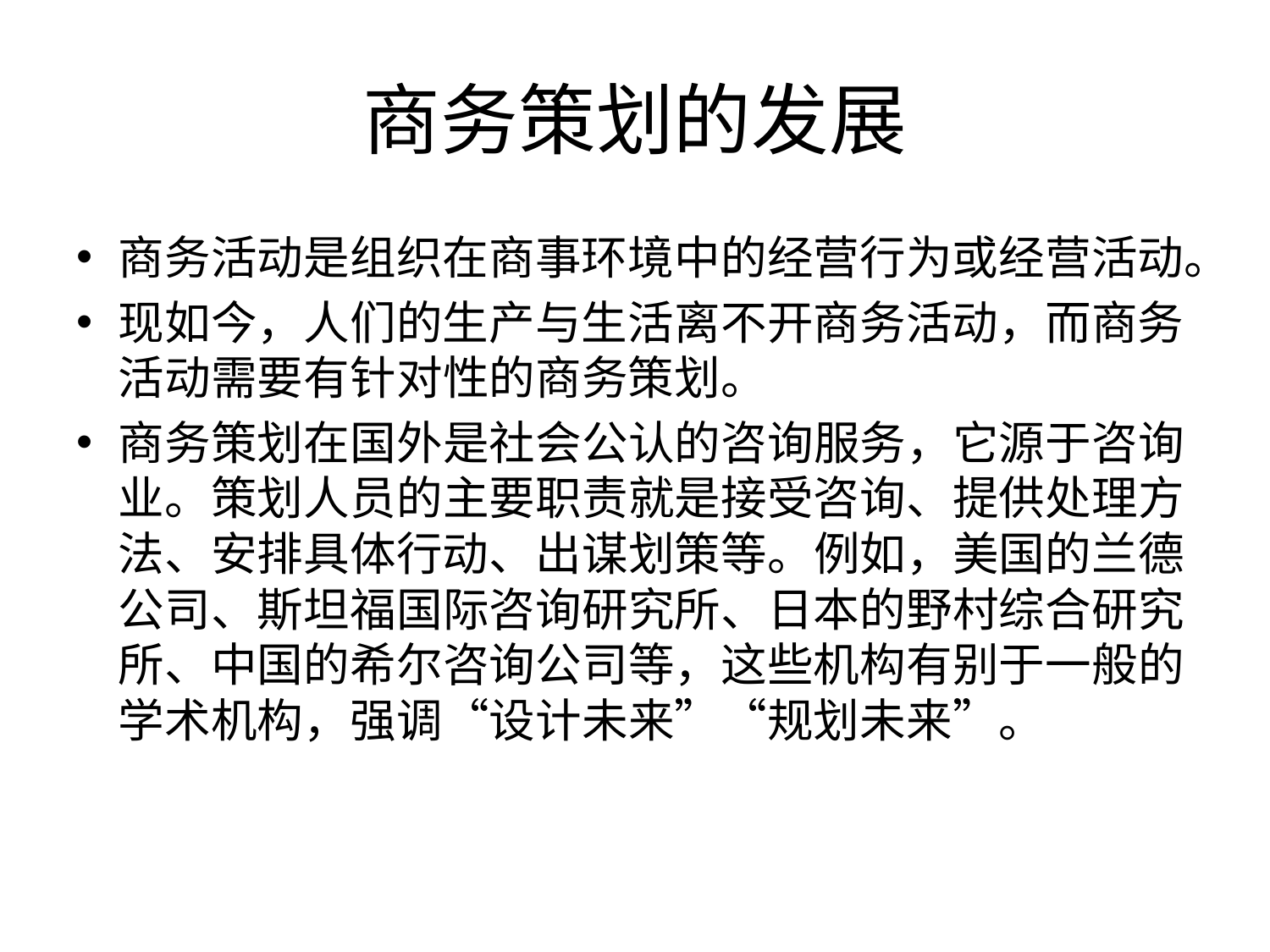

# 商务策划的发展
商务活动是组织在商事环境中的经营行为或经营活动。
现如今，人们的生产与生活离不开商务活动，而商务活动需要有针对性的商务策划。
商务策划在国外是社会公认的咨询服务，它源于咨询业。策划人员的主要职责就是接受咨询、提供处理方法、安排具体行动、出谋划策等。例如，美国的兰德公司、斯坦福国际咨询研究所、日本的野村综合研究所、中国的希尔咨询公司等，这些机构有别于一般的学术机构，强调“设计未来”“规划未来”。